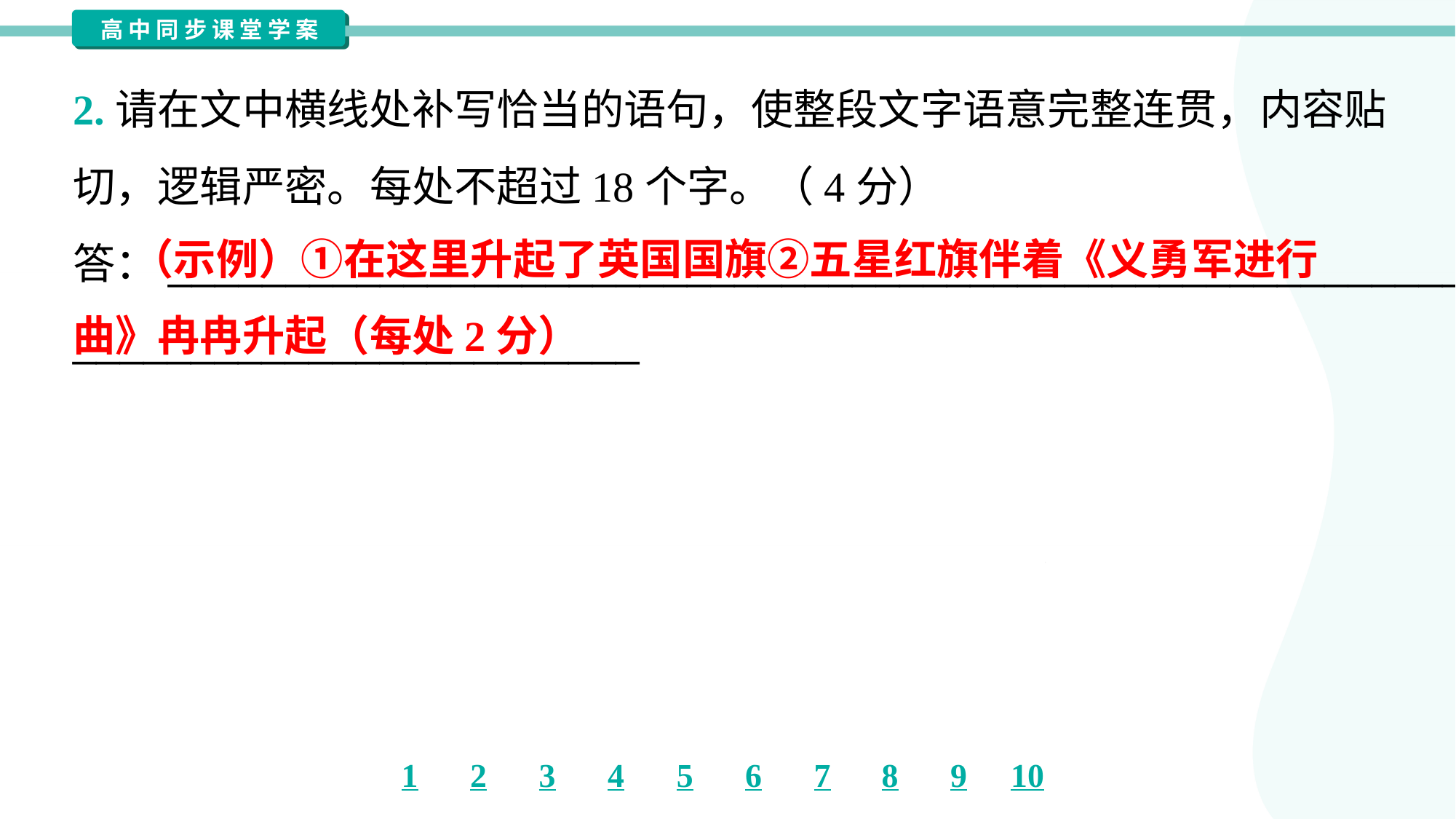

2.请在文中横线处补写恰当的语句，使整段文字语意完整连贯，内容贴
切，逻辑严密。每处不超过18个字。（4分）
答：_________________________________________________________
________________________
     （示例）①在这里升起了英国国旗②五星红旗伴着《义勇军进行曲》冉冉升起（每处2分）